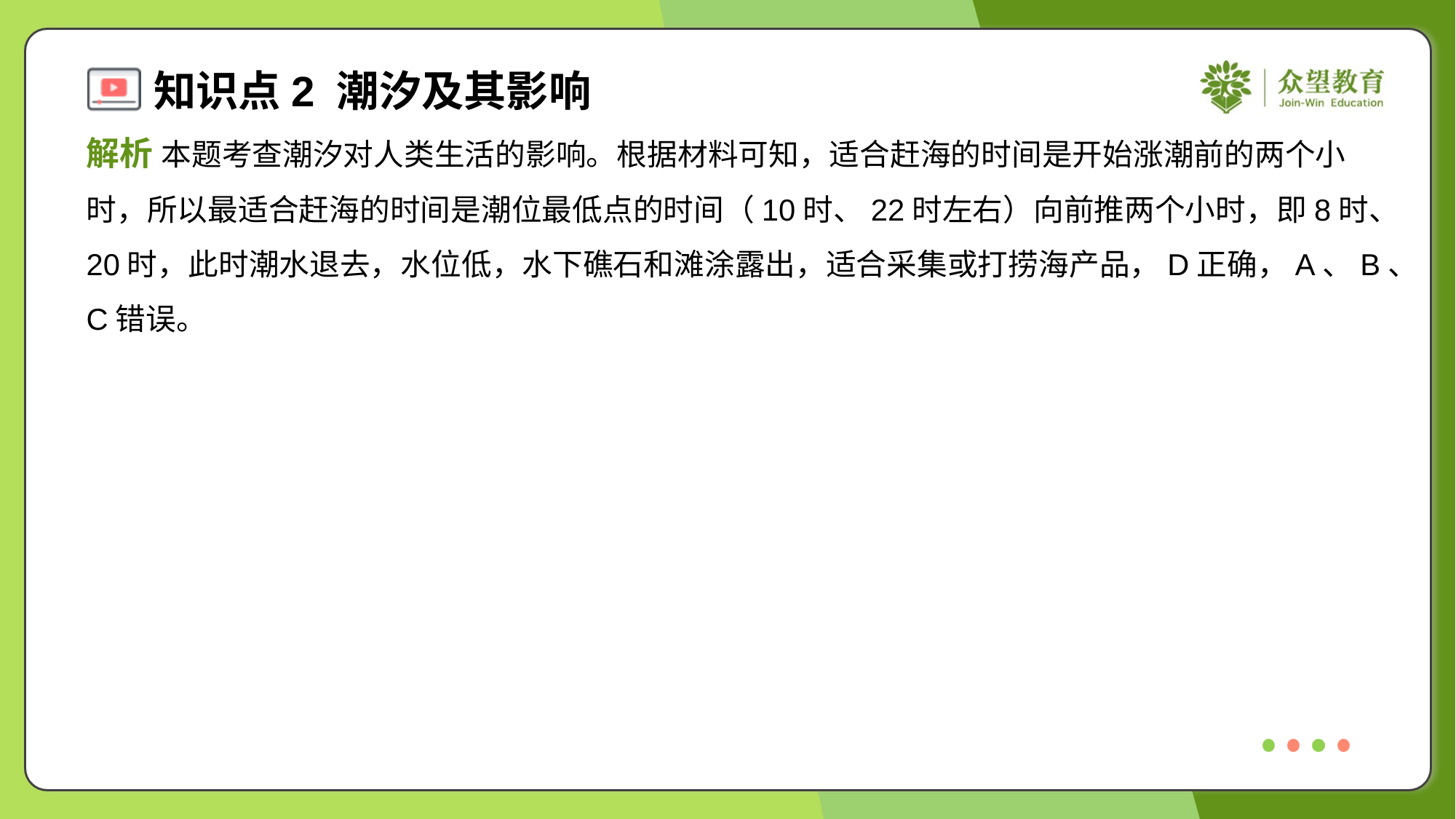

解析 本题考查潮汐对人类生活的影响。根据材料可知，适合赶海的时间是开始涨潮前的两个小
时，所以最适合赶海的时间是潮位最低点的时间（10时、22时左右）向前推两个小时，即8时、
20时，此时潮水退去，水位低，水下礁石和滩涂露出，适合采集或打捞海产品，D正确，A、B、
C错误。